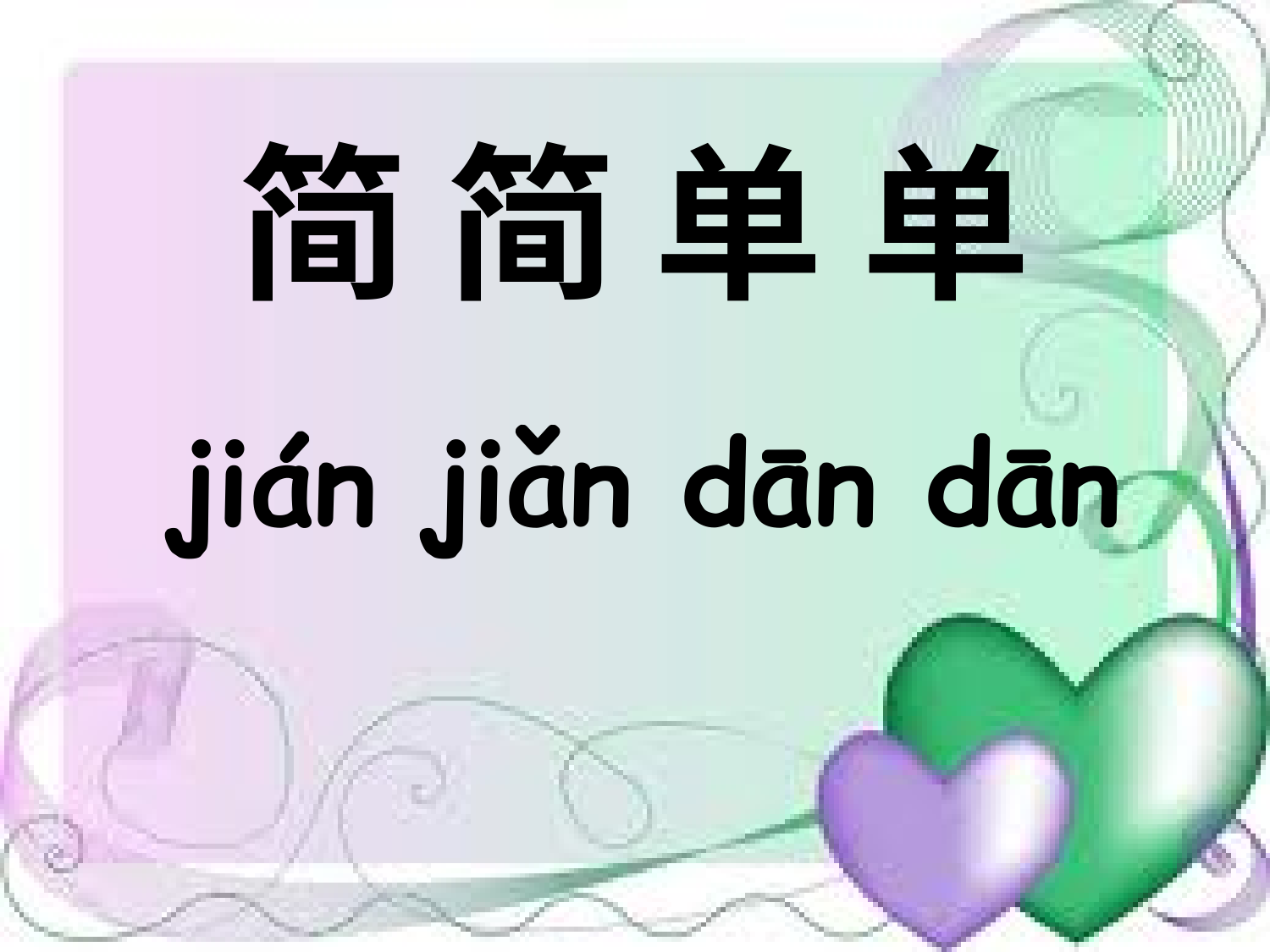

# 简 简 单 单
jián jiǎn dān dān